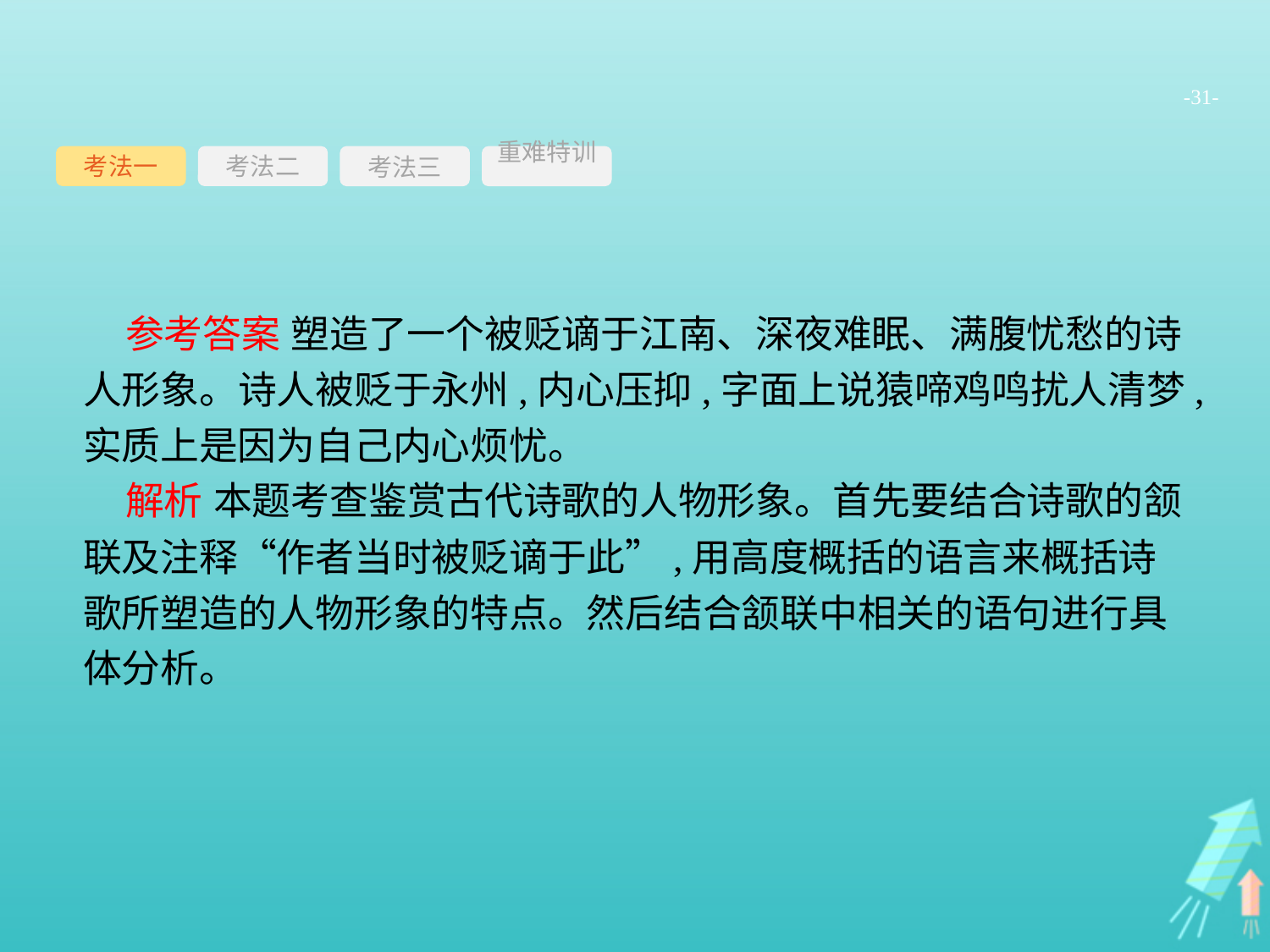

-31-
考法一
考法三
重难特训
考法二
参考答案 塑造了一个被贬谪于江南、深夜难眠、满腹忧愁的诗人形象。诗人被贬于永州,内心压抑,字面上说猿啼鸡鸣扰人清梦,实质上是因为自己内心烦忧。
解析 本题考查鉴赏古代诗歌的人物形象。首先要结合诗歌的颔联及注释“作者当时被贬谪于此”,用高度概括的语言来概括诗歌所塑造的人物形象的特点。然后结合颔联中相关的语句进行具体分析。